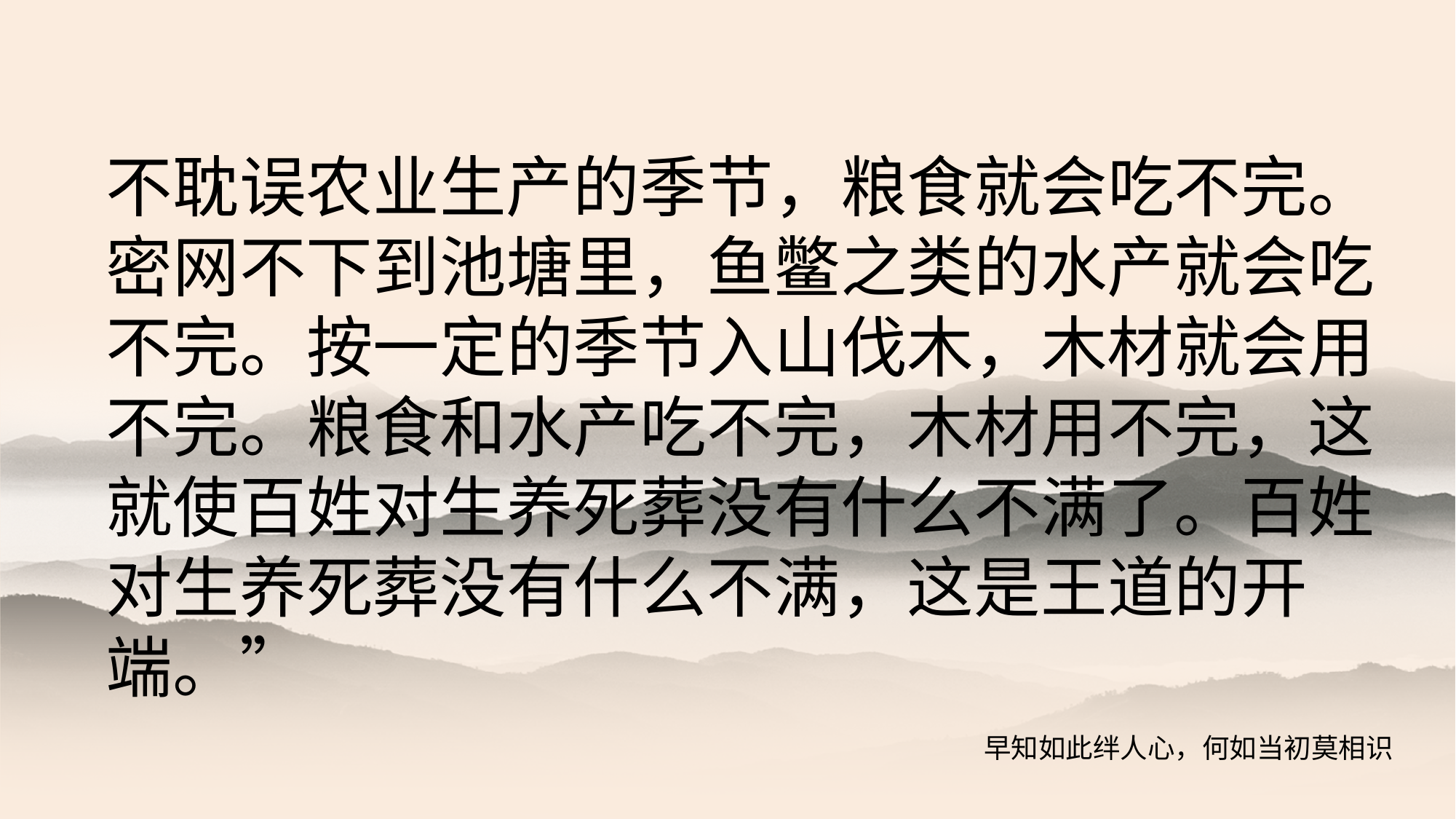

不耽误农业生产的季节，粮食就会吃不完。密网不下到池塘里，鱼鳖之类的水产就会吃不完。按一定的季节入山伐木，木材就会用不完。粮食和水产吃不完，木材用不完，这就使百姓对生养死葬没有什么不满了。百姓对生养死葬没有什么不满，这是王道的开端。”